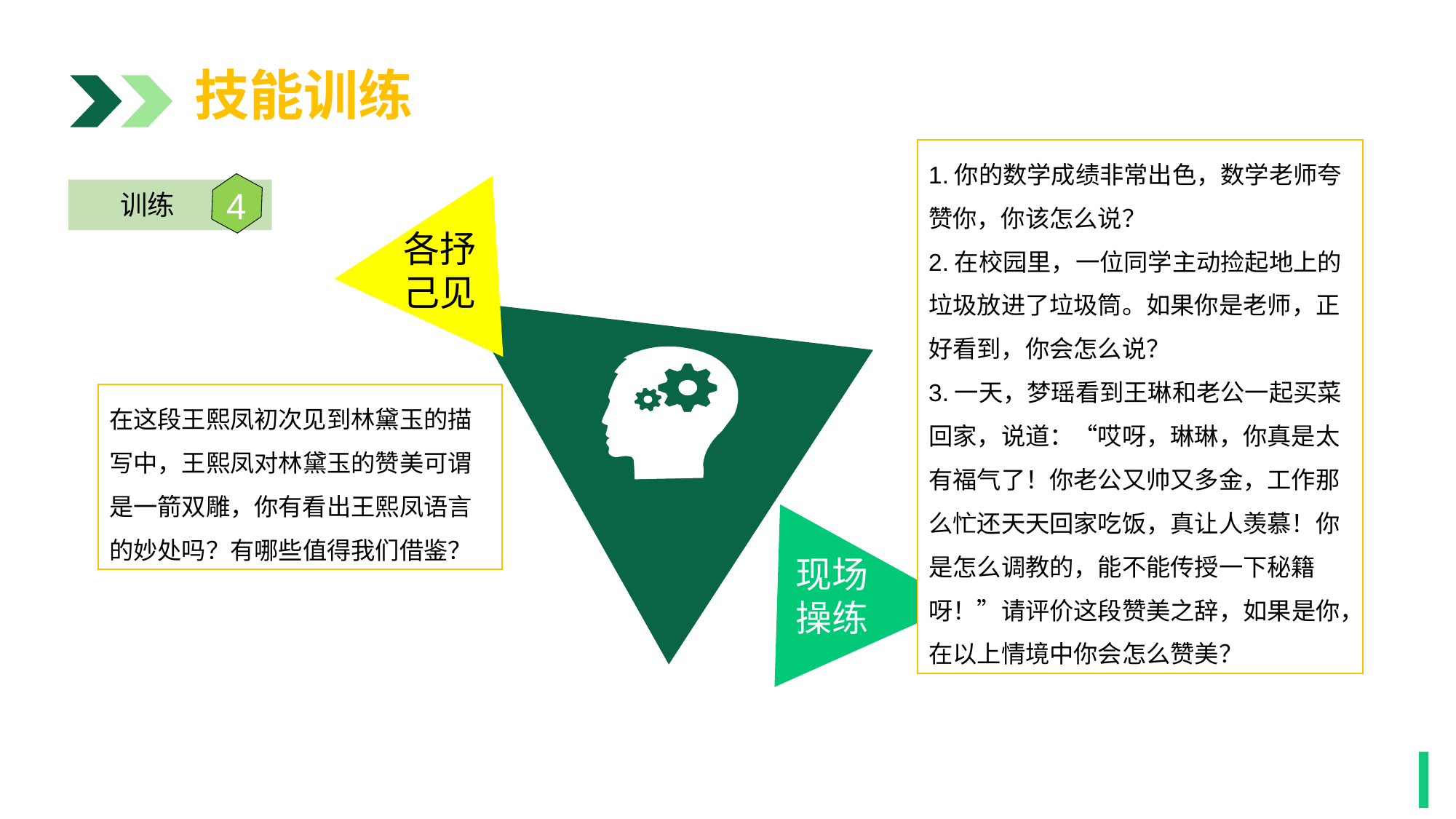

技能训练

1.你的数学成绩非常出色，数学老师夸赞你，你该怎么说？
2.在校园里，一位同学主动捡起地上的垃圾放进了垃圾筒。如果你是老师，正好看到，你会怎么说？
3.一天，梦瑶看到王琳和老公一起买菜回家，说道：“哎呀，琳琳，你真是太有福气了！你老公又帅又多金，工作那么忙还天天回家吃饭，真让人羡慕！你是怎么调教的，能不能传授一下秘籍呀！”请评价这段赞美之辞，如果是你，在以上情境中你会怎么赞美？

各抒
己见
4

训练

在这段王熙凤初次见到林黛玉的描写中，王熙凤对林黛玉的赞美可谓是一箭双雕，你有看出王熙凤语言的妙处吗？有哪些值得我们借鉴？

现场
操练
10